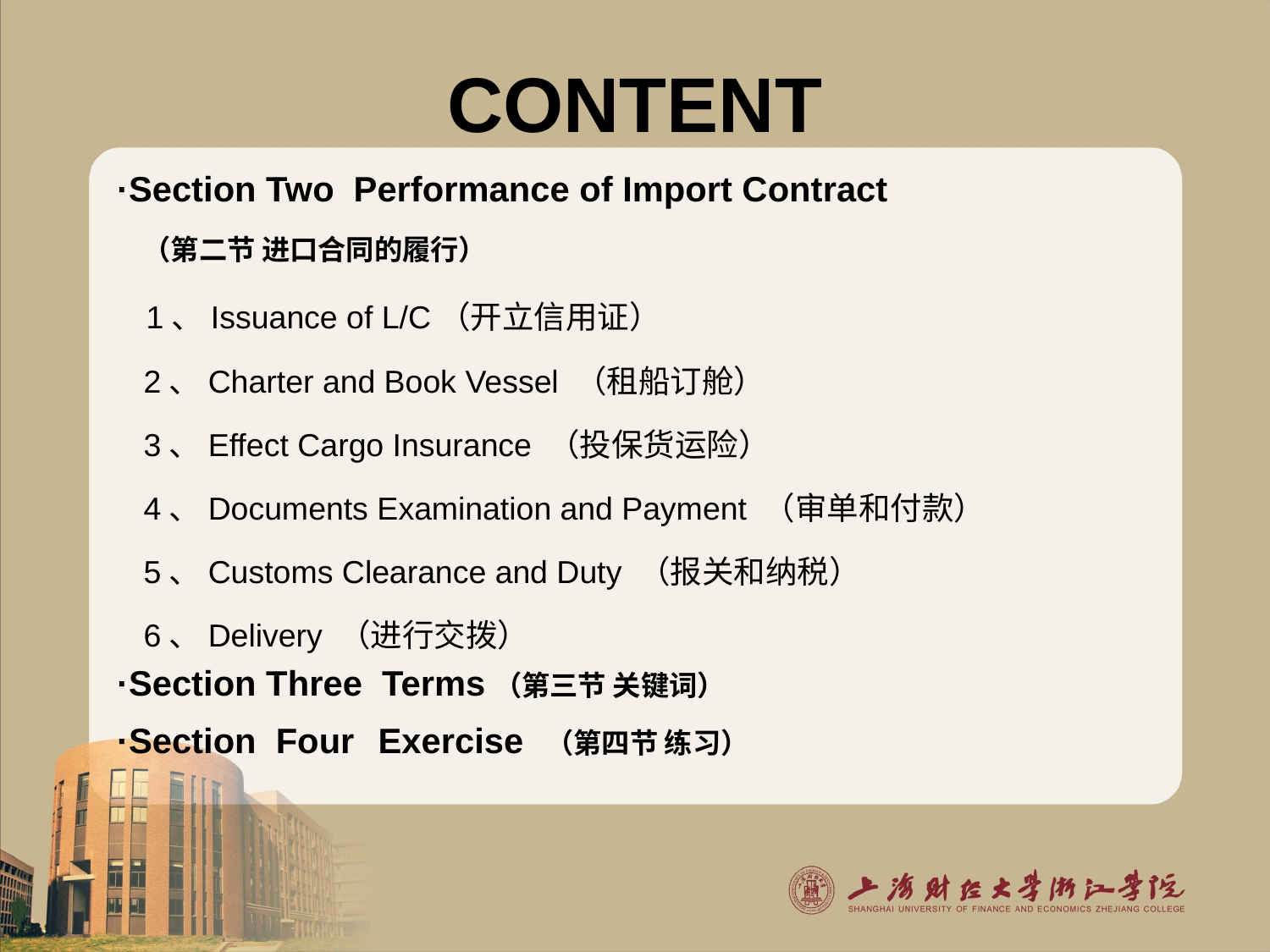

# CONTENT
·Section Two  Performance of Import Contract
   （第二节 进口合同的履行）
   1、Issuance of L/C（开立信用证）
   2、Charter and Book Vessel （租船订舱）
   3、Effect Cargo Insurance （投保货运险）
   4、Documents Examination and Payment （审单和付款）
   5、Customs Clearance and Duty （报关和纳税）
   6、Delivery （进行交拨）
·Section Three  Terms（第三节 关键词）
·Section  Four  Exercise （第四节 练习）